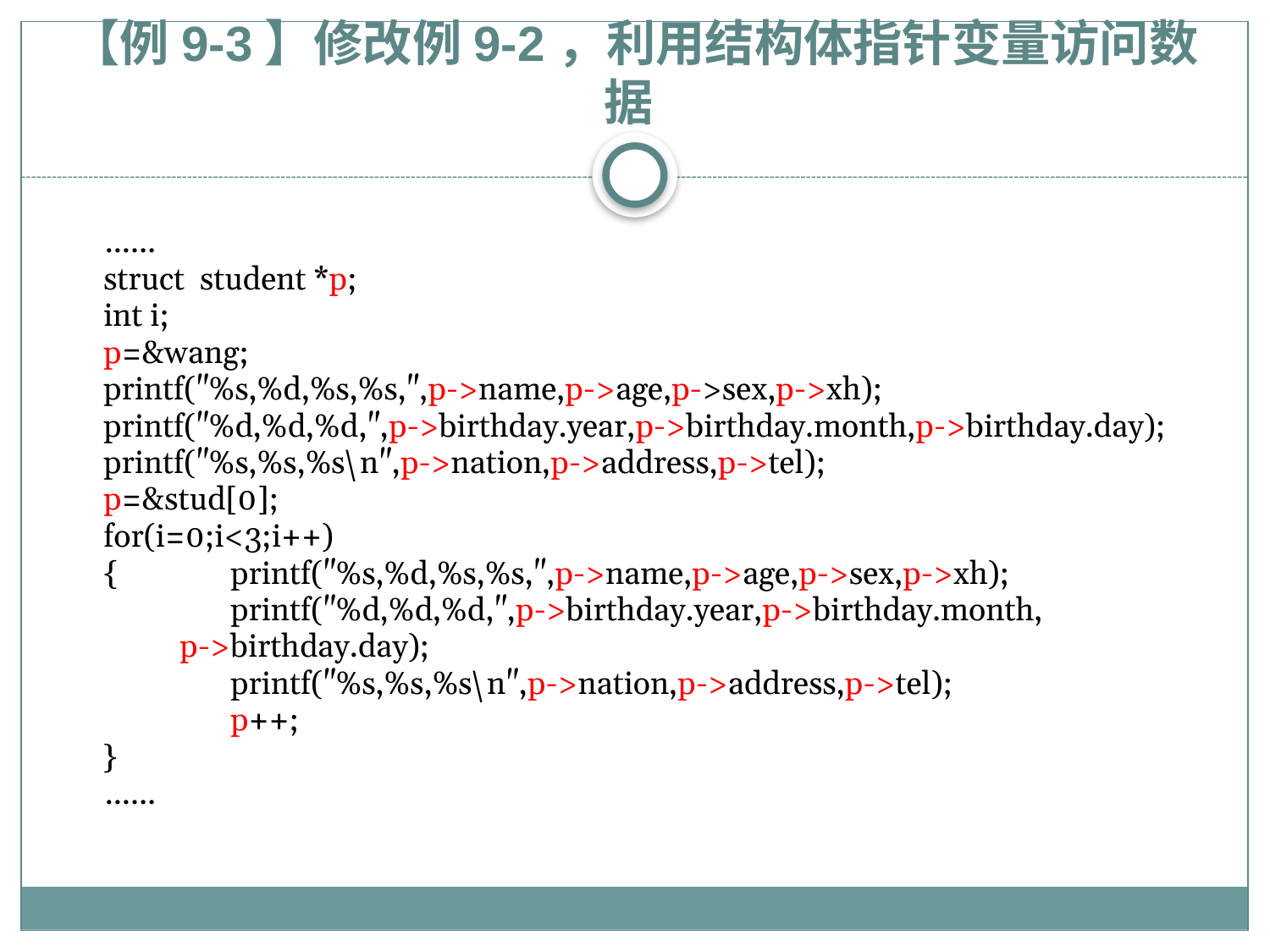

# 【例9-3】修改例9-2，利用结构体指针变量访问数据
	……
	struct  student *p;
	int i;
	p=&wang;
	printf("%s,%d,%s,%s,",p->name,p->age,p->sex,p->xh);
	printf("%d,%d,%d,",p->birthday.year,p->birthday.month,p->birthday.day);
	printf("%s,%s,%s\n",p->nation,p->address,p->tel);
	p=&stud[0];
	for(i=0;i<3;i++)
	{	printf("%s,%d,%s,%s,",p->name,p->age,p->sex,p->xh);
		printf("%d,%d,%d,",p->birthday.year,p->birthday.month,
               p->birthday.day);
		printf("%s,%s,%s\n",p->nation,p->address,p->tel);
		p++;
	}
	……